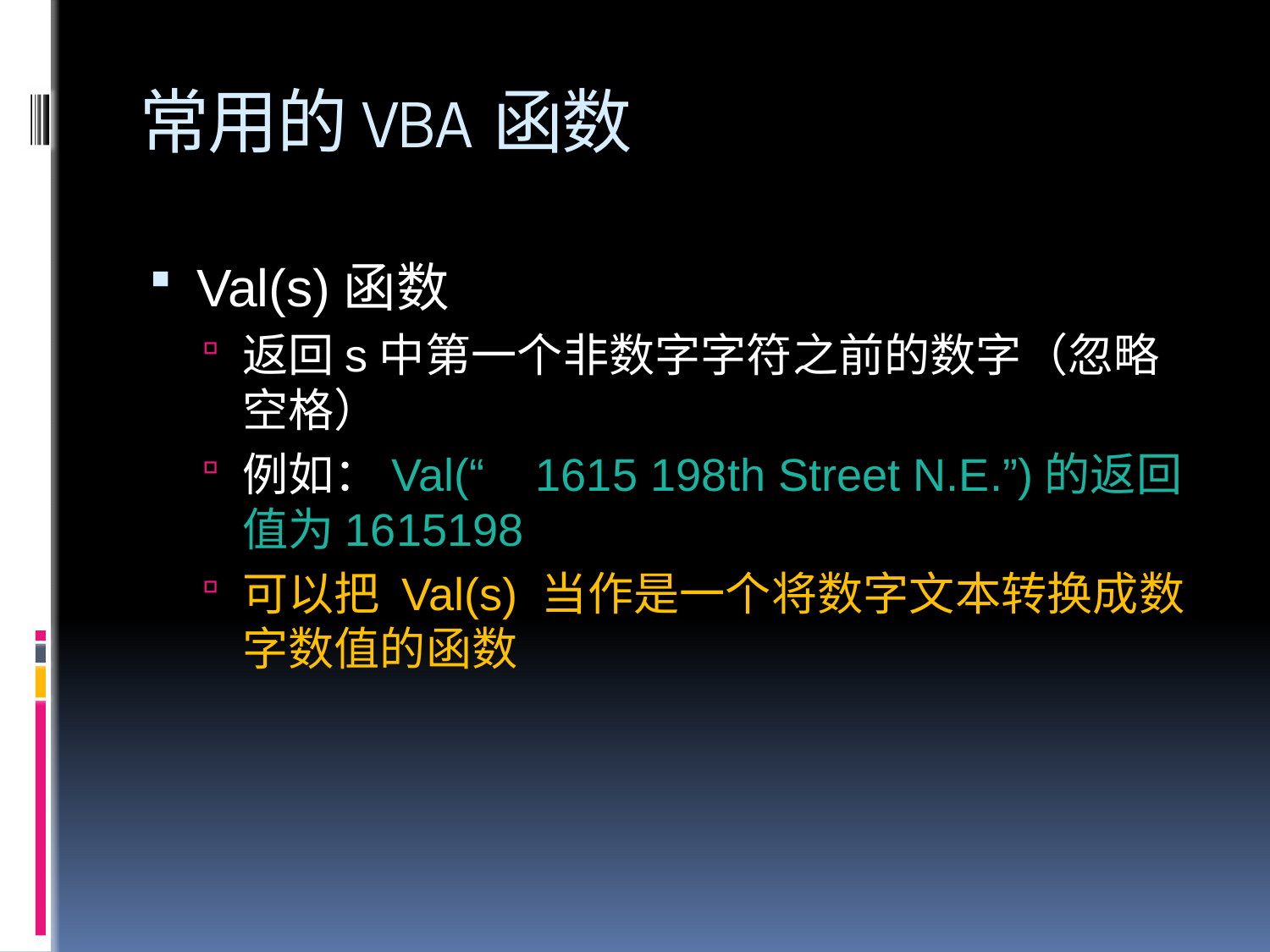

# 常用的VBA函数
Val(s)函数
返回s中第一个非数字字符之前的数字（忽略空格）
例如：Val(“    1615 198th Street N.E.”)的返回值为1615198
可以把 Val(s) 当作是一个将数字文本转换成数字数值的函数